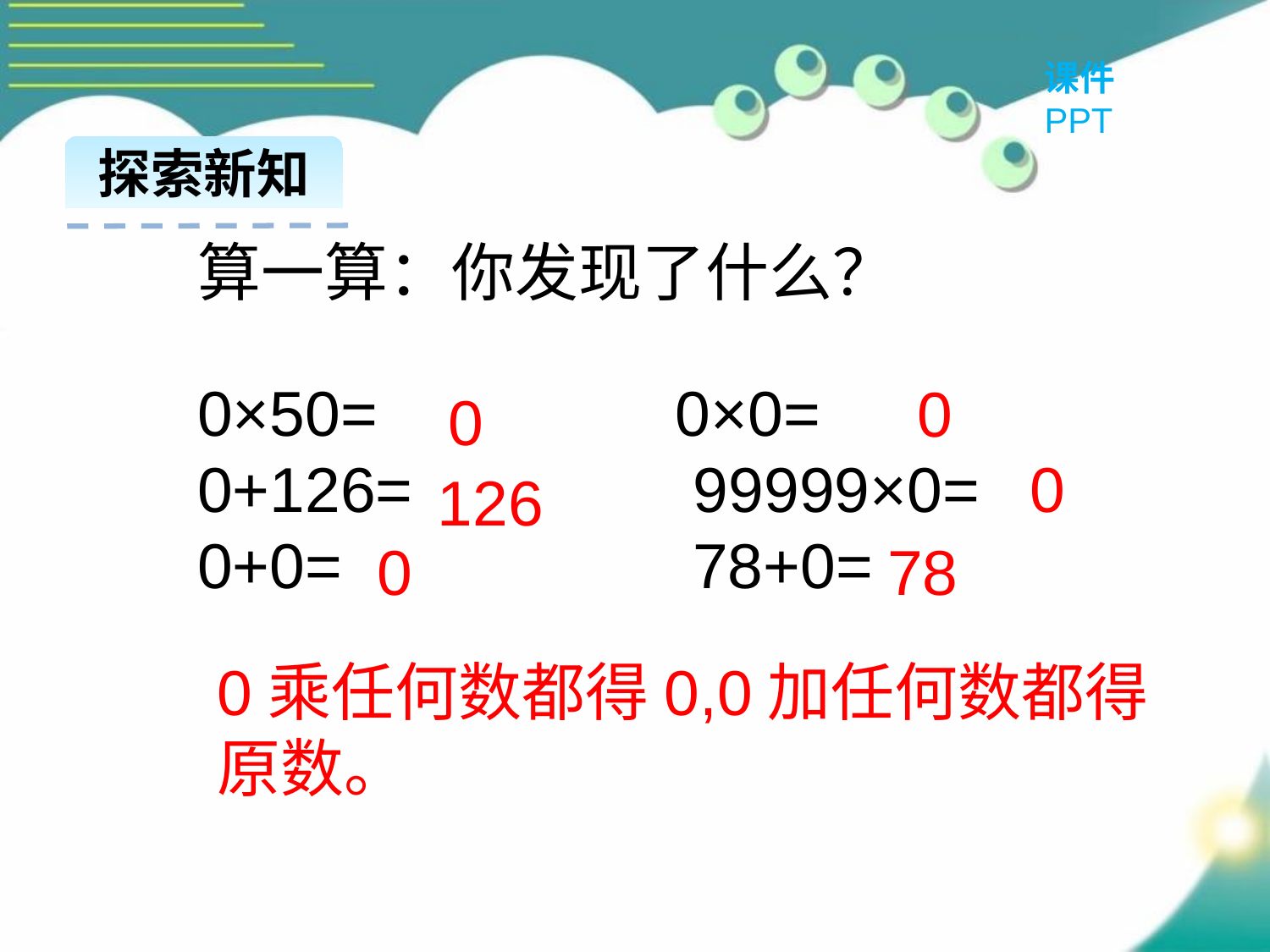

课件PPT
探索新知

算一算：你发现了什么？
0×50=                 0×0=
0+126=                99999×0=
0+0=                    78+0=
0
0
0
126
0
78
0乘任何数都得0,0加任何数都得原数。